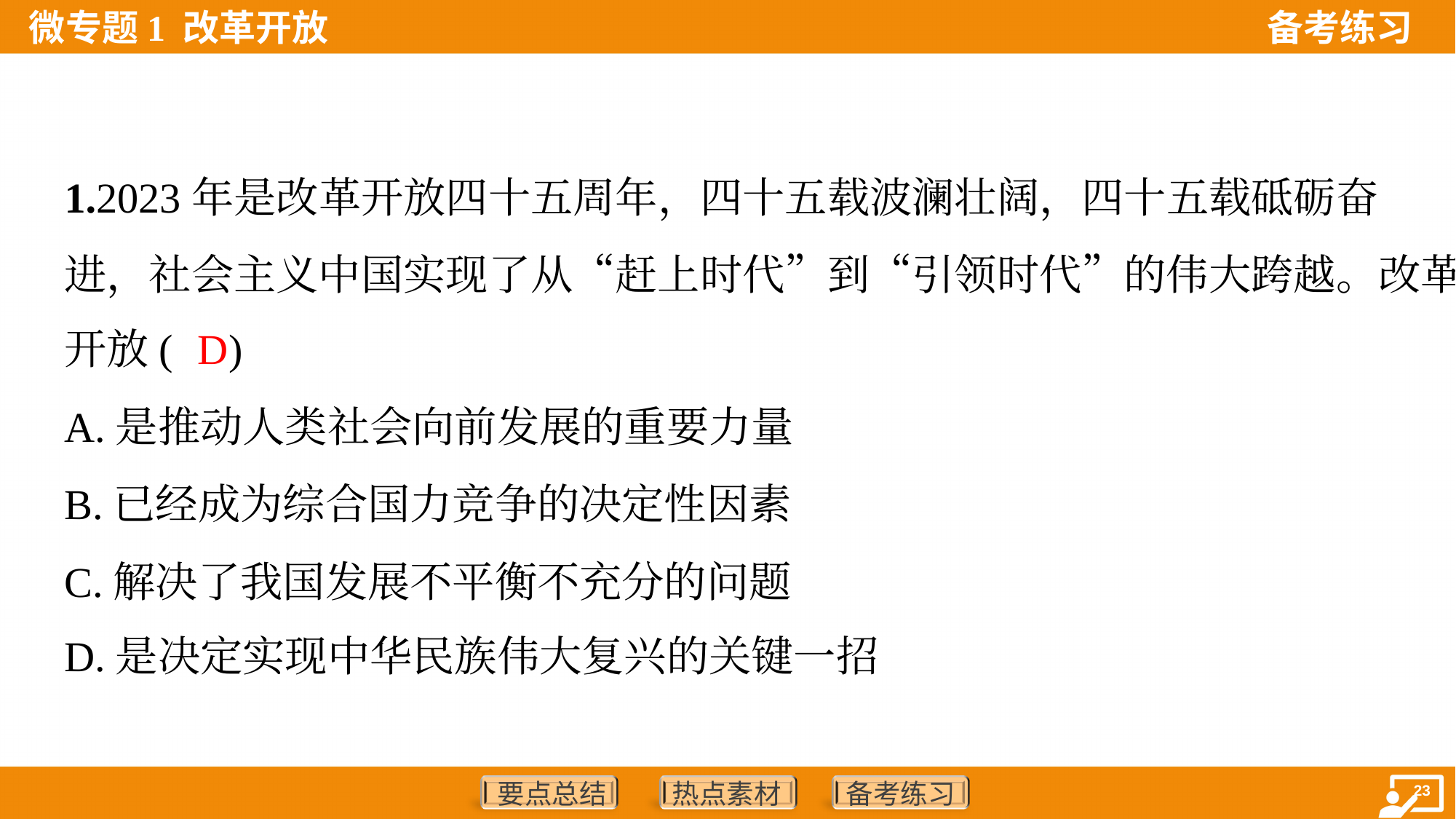

1.2023年是改革开放四十五周年，四十五载波澜壮阔，四十五载砥砺奋
进，社会主义中国实现了从“赶上时代”到“引领时代”的伟大跨越。改革
开放(     )
D
A.是推动人类社会向前发展的重要力量
B.已经成为综合国力竞争的决定性因素
C.解决了我国发展不平衡不充分的问题
D.是决定实现中华民族伟大复兴的关键一招